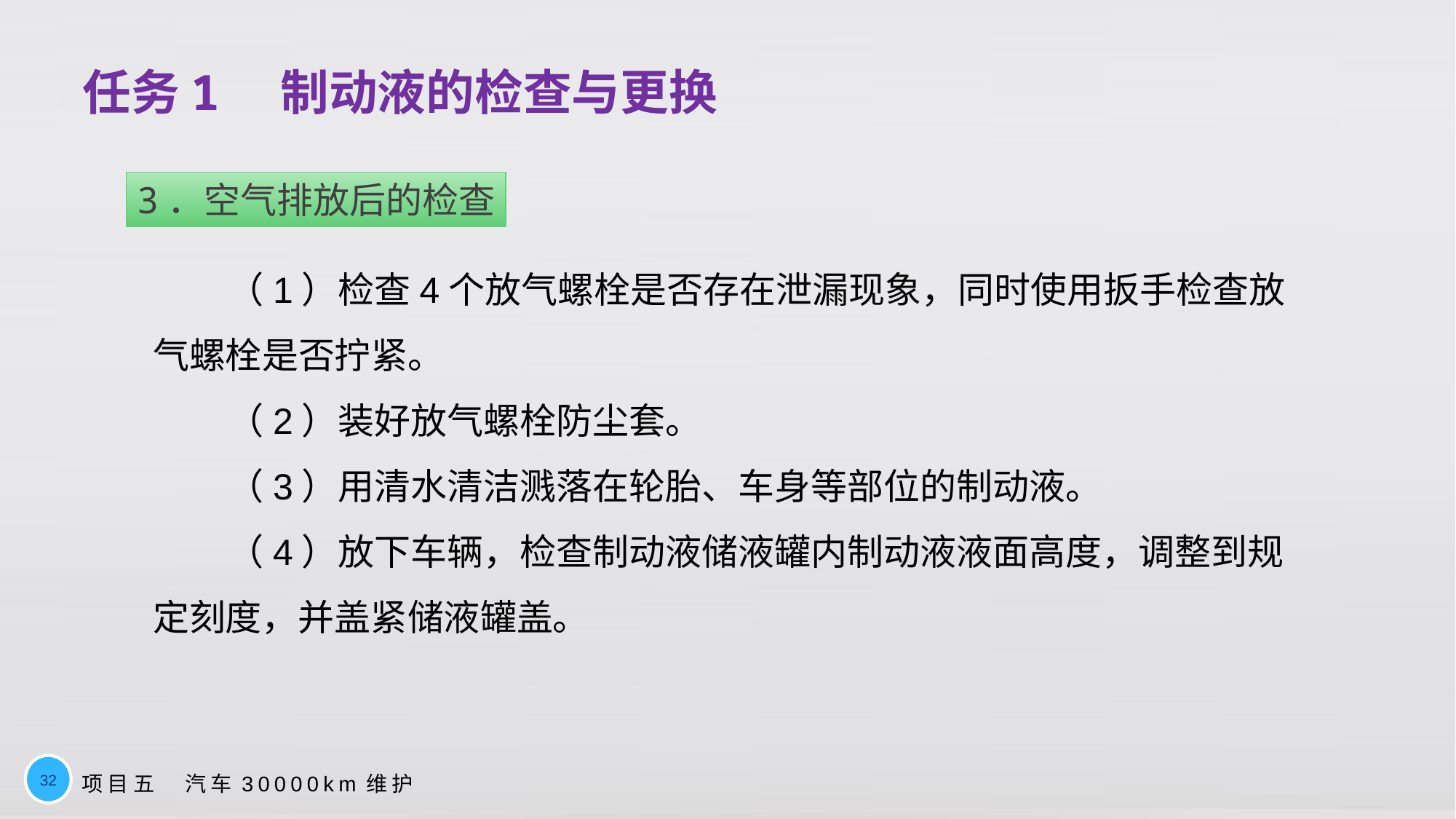

# 任务1　制动液的检查与更换
3．空气排放后的检查
（1）检查4个放气螺栓是否存在泄漏现象，同时使用扳手检查放气螺栓是否拧紧。
（2）装好放气螺栓防尘套。
（3）用清水清洁溅落在轮胎、车身等部位的制动液。
（4）放下车辆，检查制动液储液罐内制动液液面高度，调整到规定刻度，并盖紧储液罐盖。
32